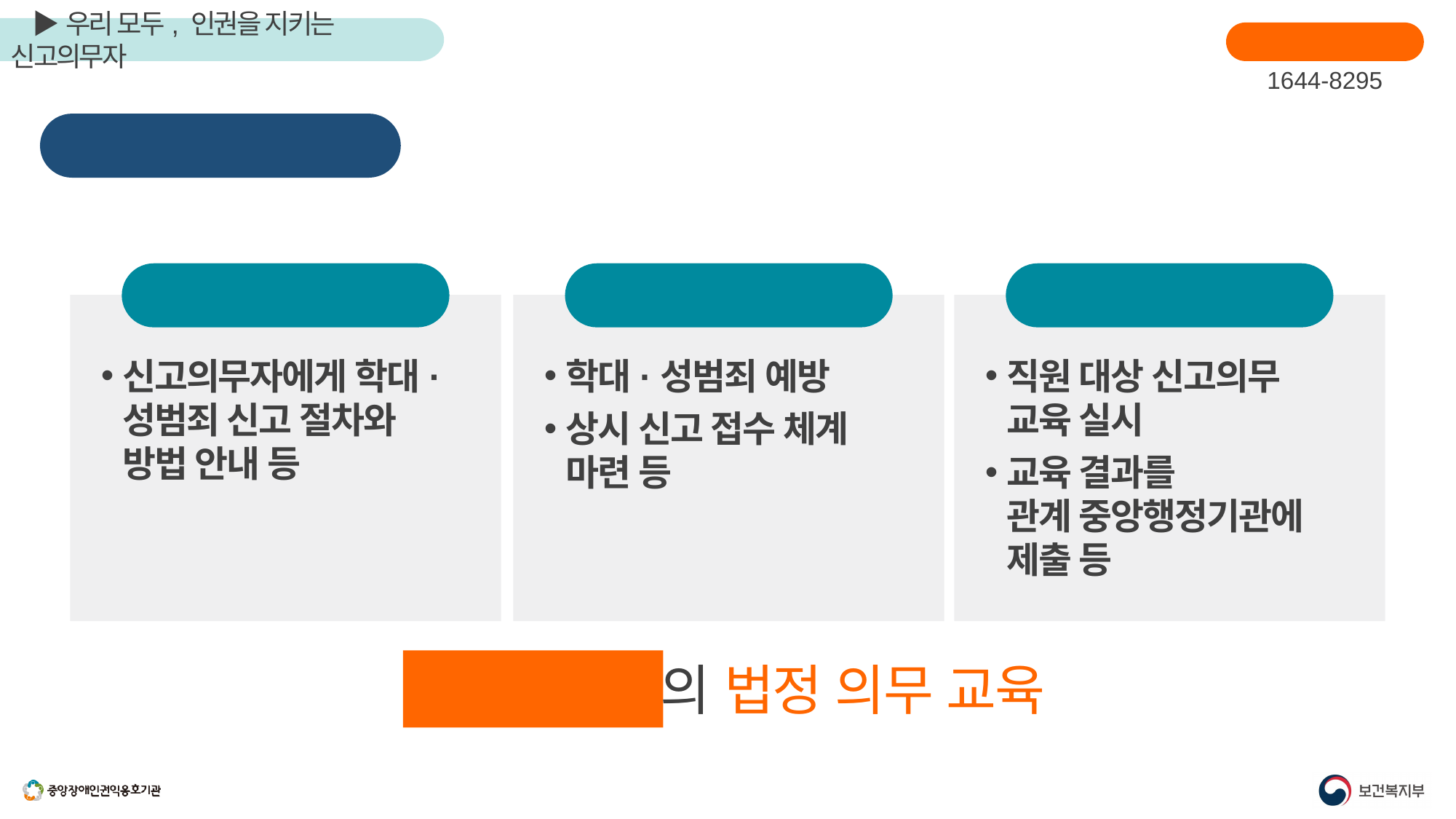

장애인학대신고
1644-8295

신고의무자 제도 추진체계
보건복지부 장관
국가·지자체
기관(시설)장

신고의무자에게 학대· 성범죄 신고 절차와 방법 안내 등
학대·성범죄 예방
상시 신고 접수 체계 마련 등
직원 대상 신고의무 교육 실시
교육 결과를
관계 중앙행정기관에 제출 등
신고의무자 의 법정 의무 교육